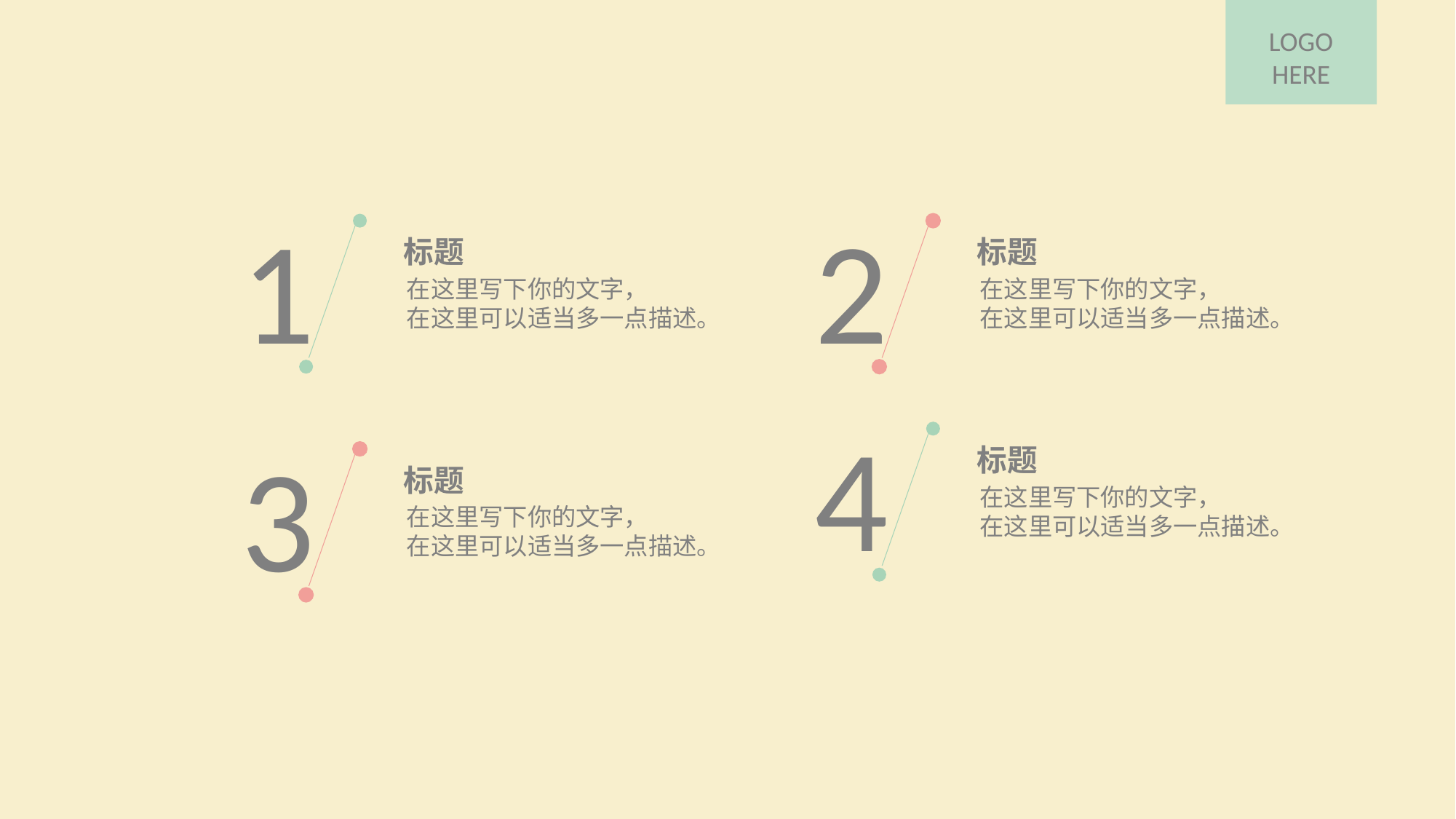

LOGO
HERE
1
2

标题
标题
在这里写下你的文字，
在这里可以适当多一点描述。
在这里写下你的文字，
在这里可以适当多一点描述。
4
3

标题

标题
在这里写下你的文字，
在这里可以适当多一点描述。
在这里写下你的文字，
在这里可以适当多一点描述。